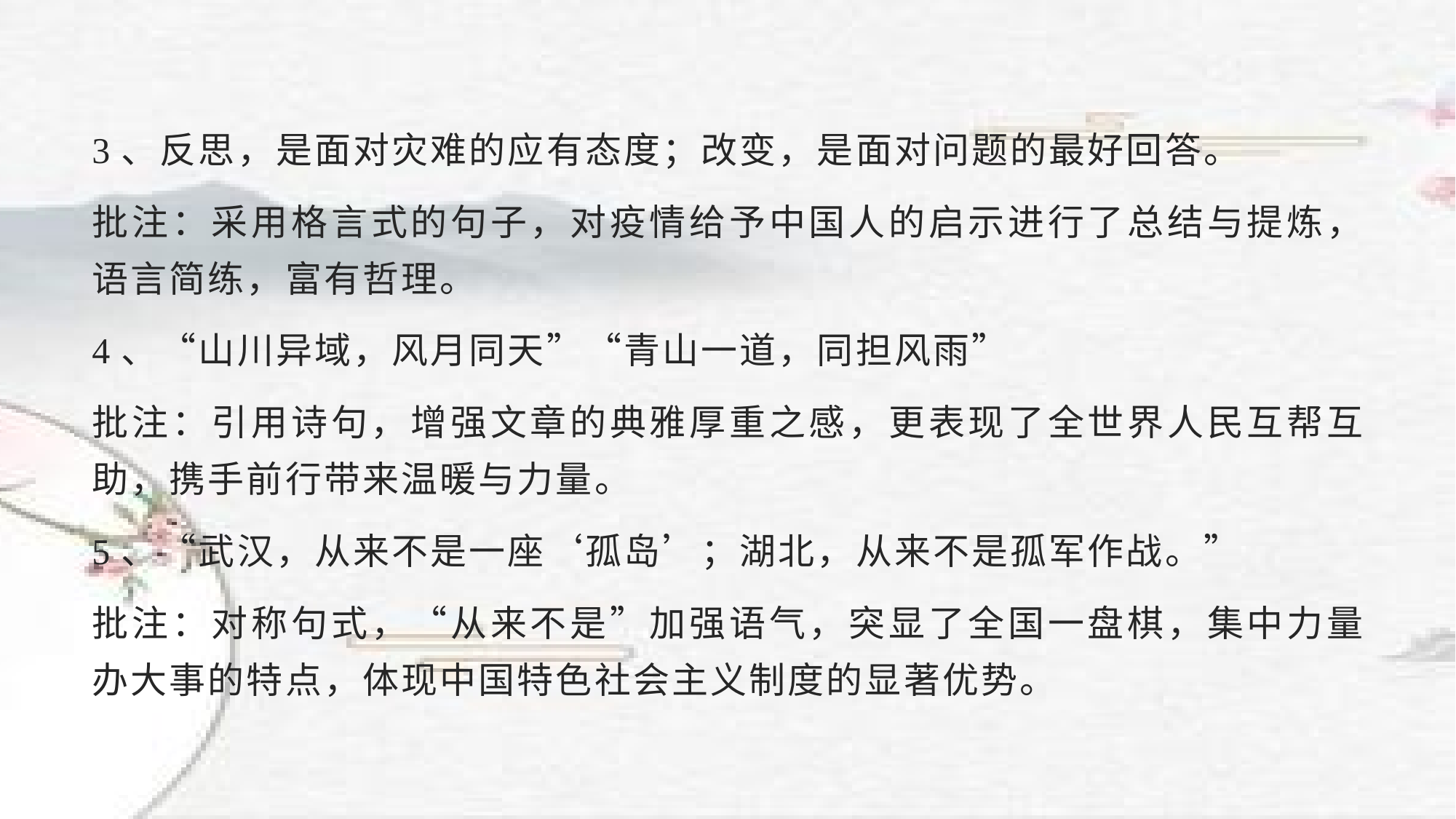

3、反思，是面对灾难的应有态度；改变，是面对问题的最好回答。
批注：采用格言式的句子，对疫情给予中国人的启示进行了总结与提炼，语言简练，富有哲理。
4、“山川异域，风月同天”“青山一道，同担风雨”
批注：引用诗句，增强文章的典雅厚重之感，更表现了全世界人民互帮互助，携手前行带来温暖与力量。
5、“武汉，从来不是一座‘孤岛’；湖北，从来不是孤军作战。”
批注：对称句式，“从来不是”加强语气，突显了全国一盘棋，集中力量办大事的特点，体现中国特色社会主义制度的显著优势。